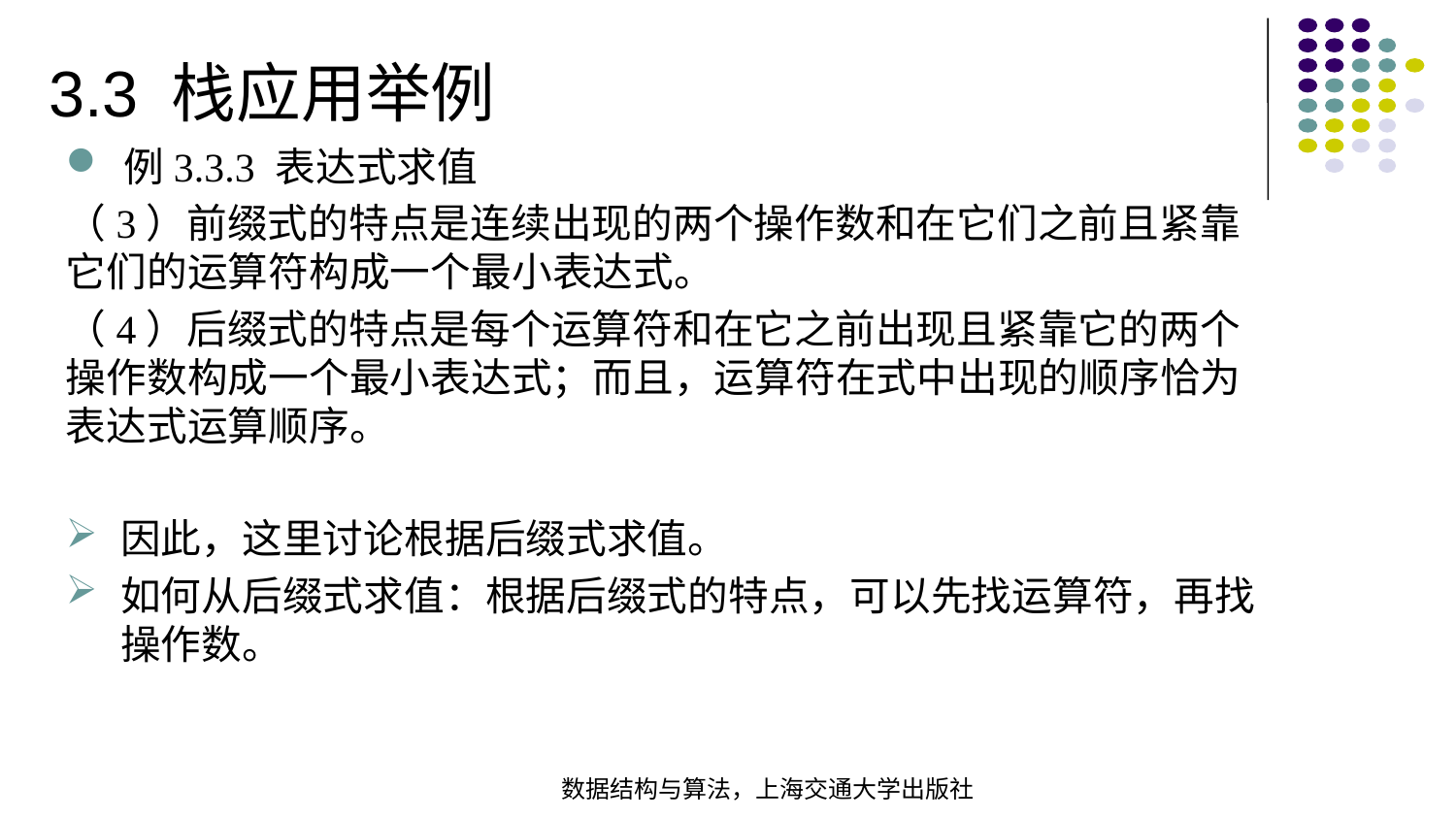

3.3 栈应用举例
例3.3.3 表达式求值
（3）前缀式的特点是连续出现的两个操作数和在它们之前且紧靠它们的运算符构成一个最小表达式。
（4）后缀式的特点是每个运算符和在它之前出现且紧靠它的两个操作数构成一个最小表达式；而且，运算符在式中出现的顺序恰为表达式运算顺序。

因此，这里讨论根据后缀式求值。
如何从后缀式求值：根据后缀式的特点，可以先找运算符，再找操作数。